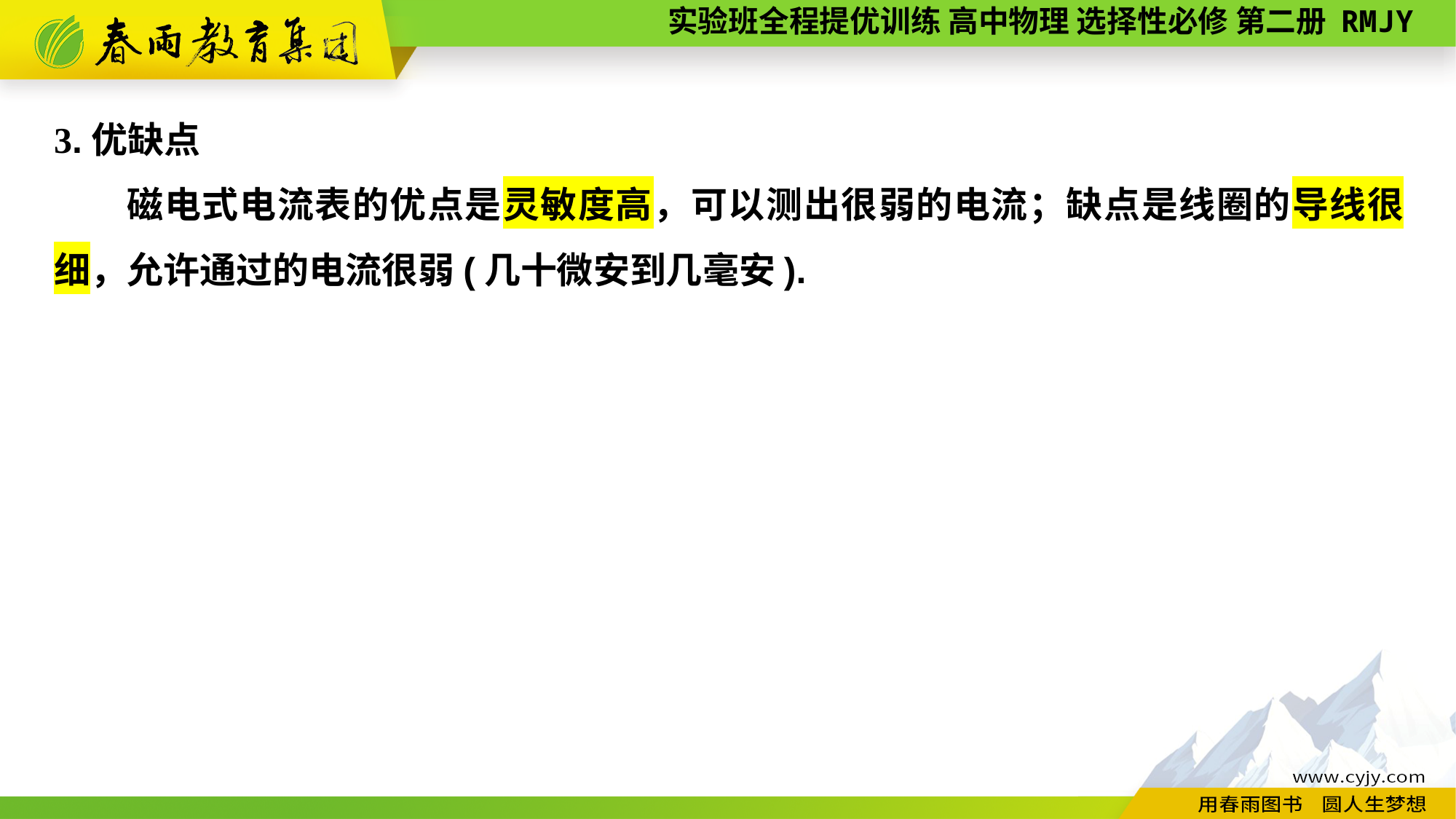

3.优缺点
磁电式电流表的优点是灵敏度高，可以测出很弱的电流；缺点是线圈的导线很细，允许通过的电流很弱(几十微安到几毫安).